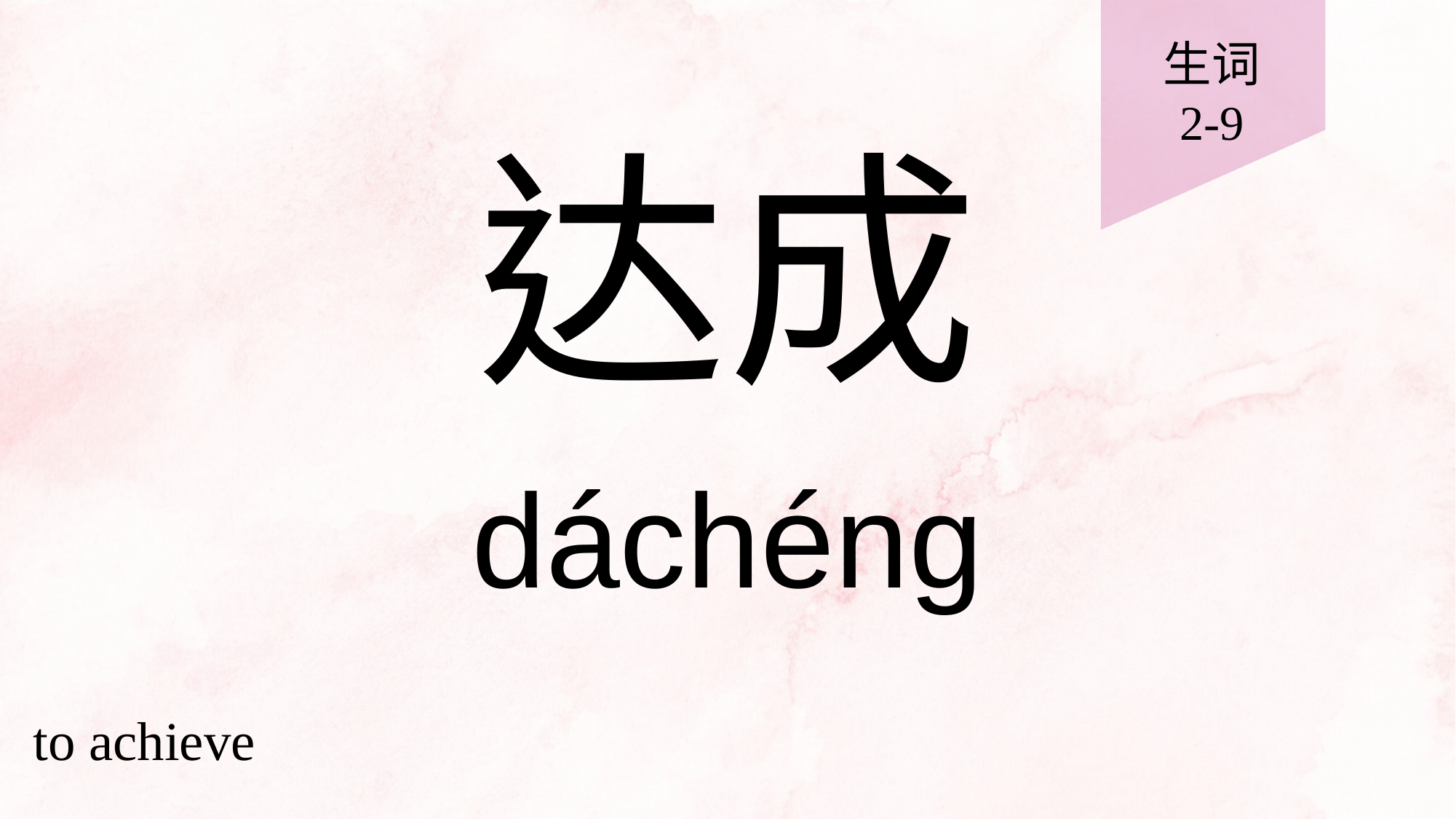

生词
2-9
# 达成
dáchéng
to achieve